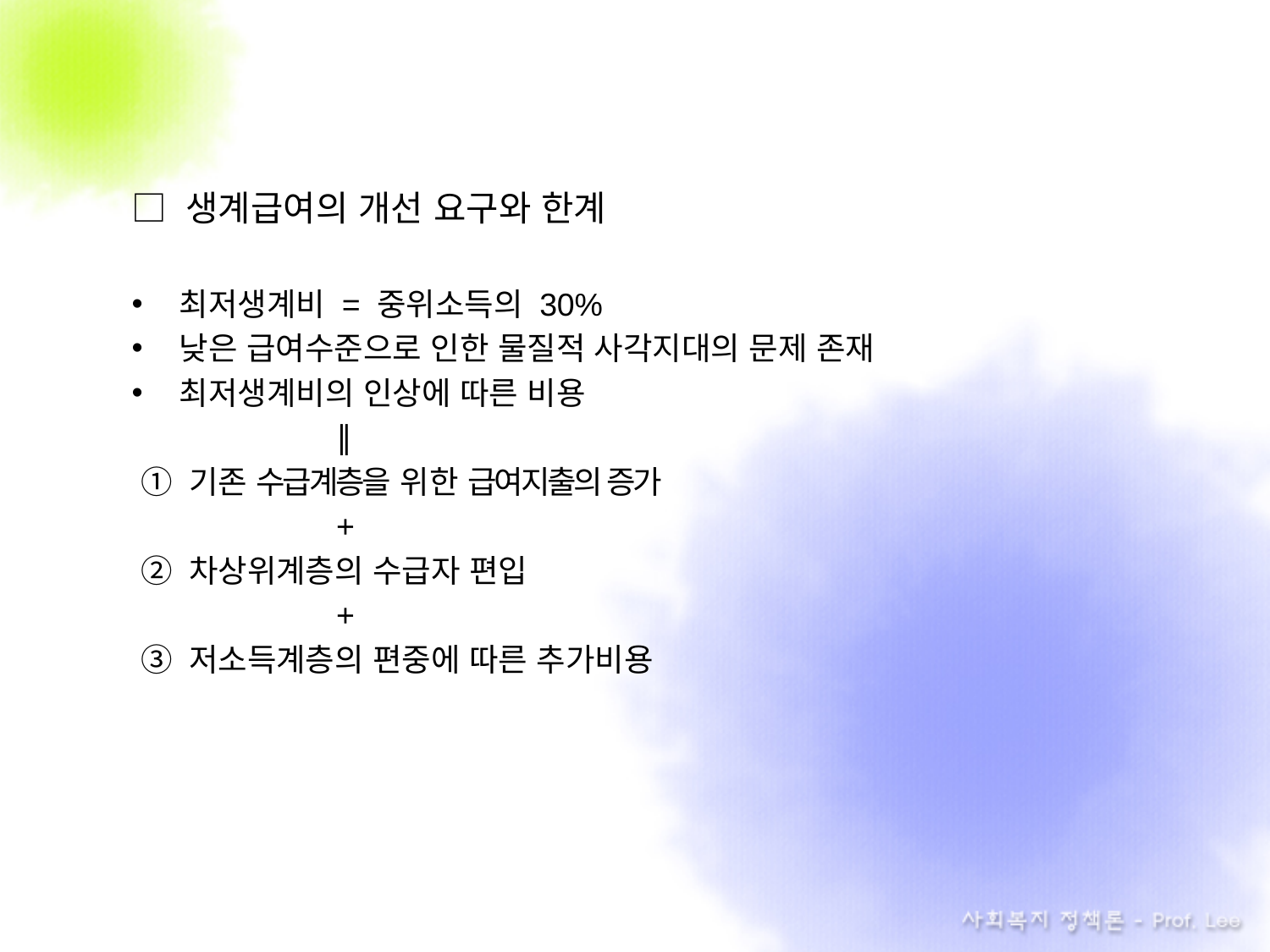

□ 생계급여의 개선 요구와 한계

최저생계비 = 중위소득의 30%
낮은 급여수준으로 인한 물질적 사각지대의 문제 존재
최저생계비의 인상에 따른 비용
                       ∥
 ① 기존 수급계층을 위한 급여지출의 증가
                       +
 ② 차상위계층의 수급자 편입
                       +
 ③ 저소득계층의 편중에 따른 추가비용